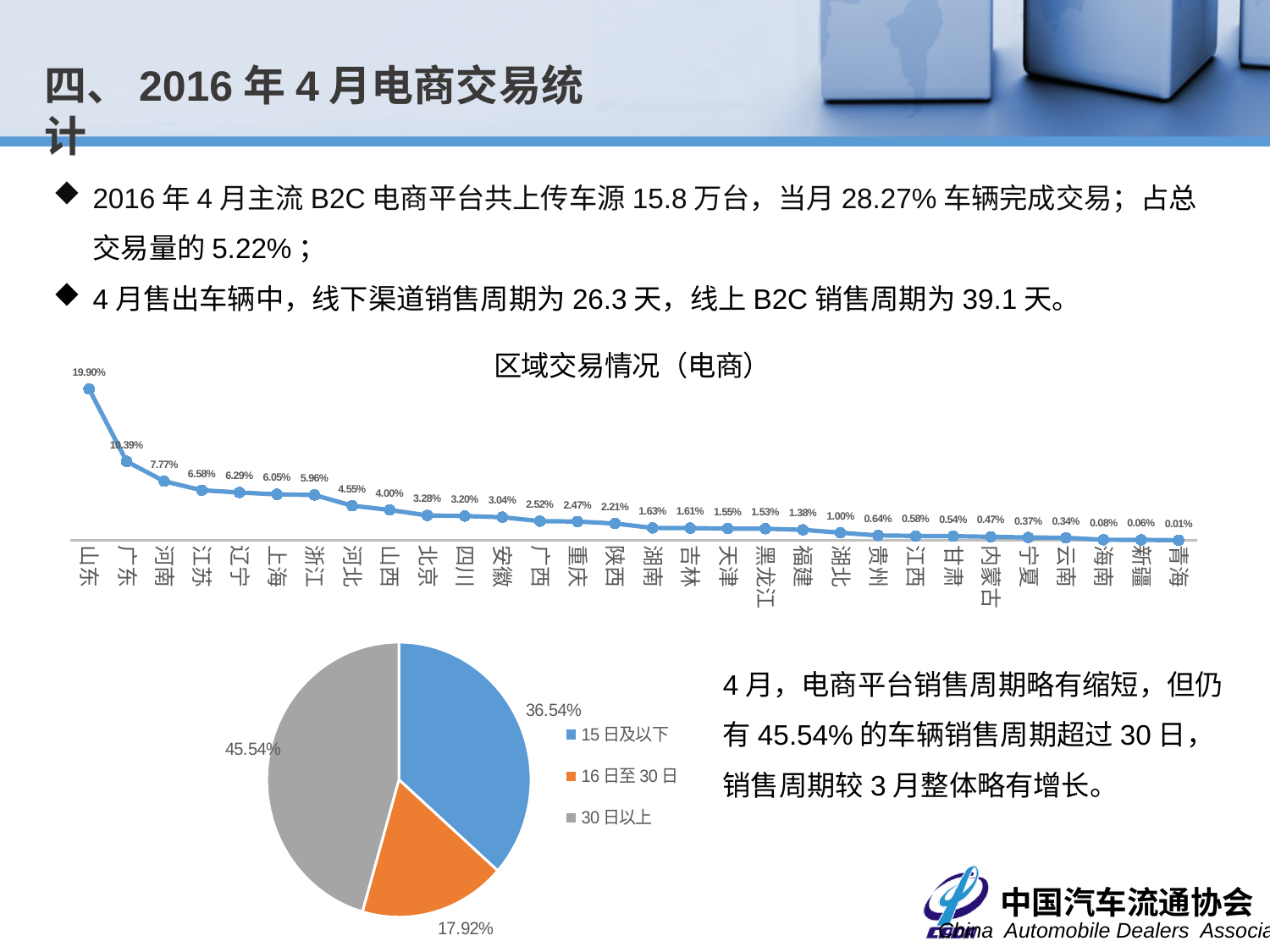

四、2016年4月电商交易统计
2016年4月主流B2C电商平台共上传车源15.8万台，当月28.27%车辆完成交易；占总交易量的5.22%；
4月售出车辆中，线下渠道销售周期为26.3天，线上B2C销售周期为39.1天。

### Chart: 区域交易情况（电商）

| Category | 比例 |
|---|---|
| 山东 | 0.1990148634635327 |
| 广东 | 0.10387141375734531 |
| 河南 | 0.07768752160387143 |
| 江苏 | 0.0658486000691324 |
| 辽宁 | 0.06291047355686143 |
| 上海 | 0.06049083995852061 |
| 浙江 | 0.0596266851019703 |
| 河北 | 0.04554096094020049 |
| 山西 | 0.04001036985827864 |
| 北京 | 0.03275146906325614 |
| 四川 | 0.031973729692360876 |
| 安徽 | 0.030418250950570342 |
| 广西 | 0.025233321811268593 |
| 重庆 | 0.02471482889733839 |
| 陕西 | 0.02212236432768752 |
| 湖南 | 0.01633252678880056 |
| 吉林 | 0.01607328033183547 |
| 天津 | 0.015468371932250261 |
| 黑龙江 | 0.015295540960940199 |
| 福建 | 0.013826477704804704 |
| 湖北 | 0.010024196335983412 |
| 贵州 | 0.006394745938472176 |
| 江西 | 0.005789837538886969 |
| 甘肃 | 0.005444175596266851 |
| 内蒙古 | 0.004666436225371586 |
| 宁夏 | 0.0037158658831662633 |
| 云南 | 0.0033702039405461466 |
| 海南 | 0.0007777393708952651 |
| 新疆 | 0.0006049083995852062 |
| 青海 | 0.00012354830738818887 |

### Chart

| Category | 销量占比 |
|---|---|
| 15日及以下 | 0.36536467334946465 |
| 16日至30日 | 0.17922571724853087 |
| 30日以上 | 0.45540960940200487 |
4月，电商平台销售周期略有缩短，但仍有45.54%的车辆销售周期超过30日，销售周期较3月整体略有增长。